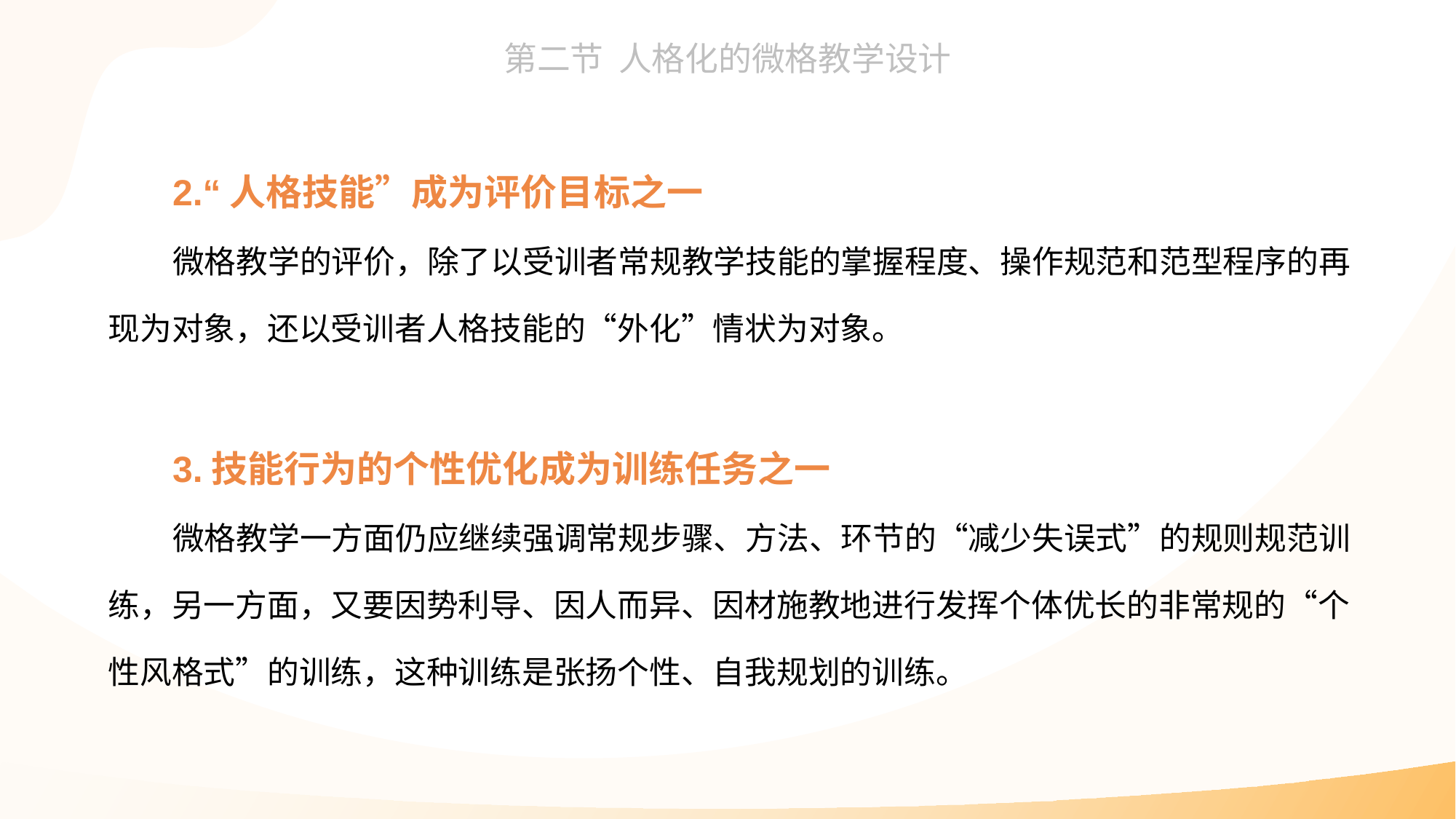

2.“人格技能”成为评价目标之一
微格教学的评价，除了以受训者常规教学技能的掌握程度、操作规范和范型程序的再现为对象，还以受训者人格技能的“外化”情状为对象。

3.技能行为的个性优化成为训练任务之一
微格教学一方面仍应继续强调常规步骤、方法、环节的“减少失误式”的规则规范训练，另一方面，又要因势利导、因人而异、因材施教地进行发挥个体优长的非常规的“个性风格式”的训练，这种训练是张扬个性、自我规划的训练。